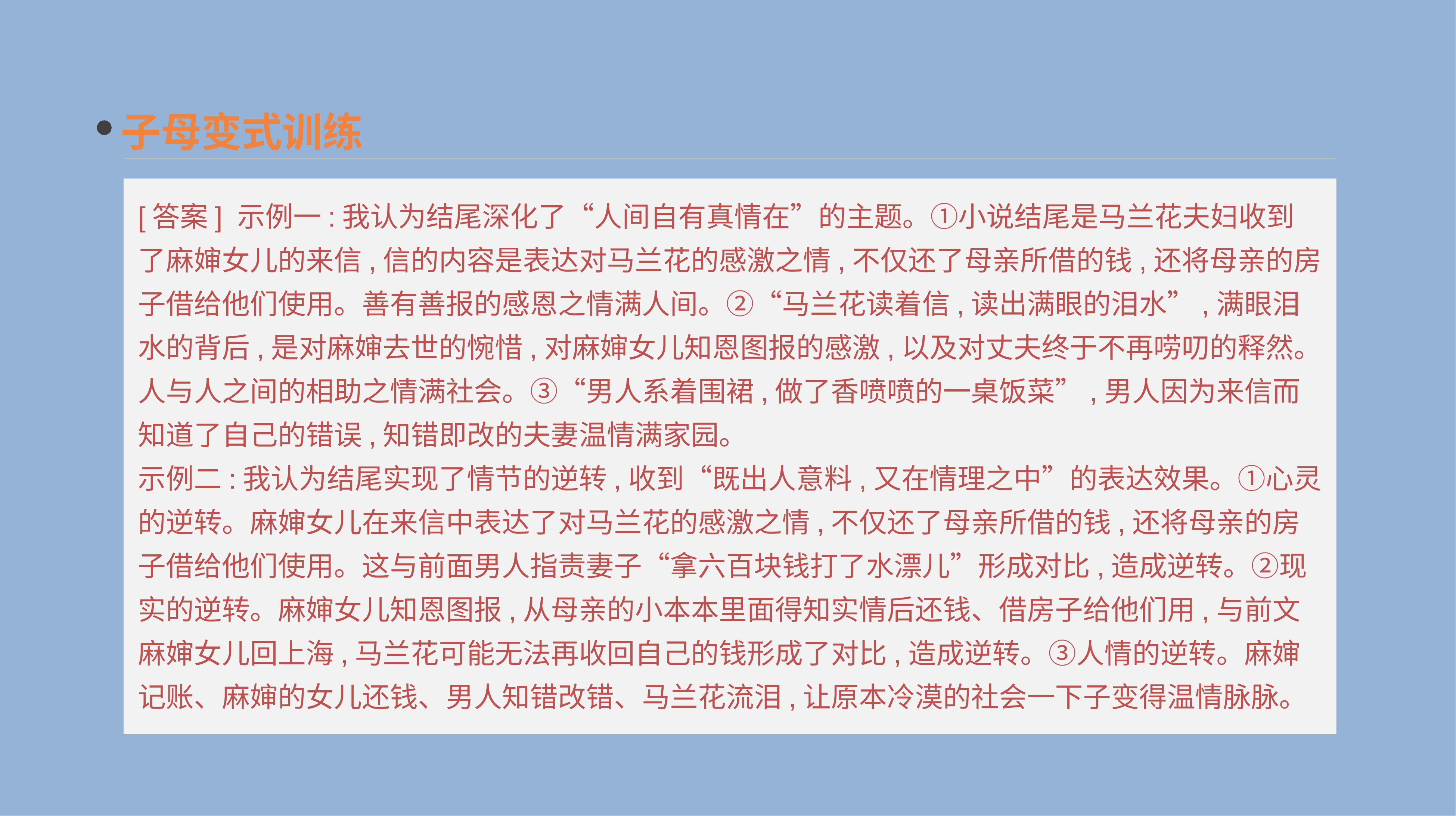

子母变式训练

[答案] 示例一:我认为结尾深化了“人间自有真情在”的主题。①小说结尾是马兰花夫妇收到了麻婶女儿的来信,信的内容是表达对马兰花的感激之情,不仅还了母亲所借的钱,还将母亲的房子借给他们使用。善有善报的感恩之情满人间。②“马兰花读着信,读出满眼的泪水”,满眼泪水的背后,是对麻婶去世的惋惜,对麻婶女儿知恩图报的感激,以及对丈夫终于不再唠叨的释然。人与人之间的相助之情满社会。③“男人系着围裙,做了香喷喷的一桌饭菜”,男人因为来信而知道了自己的错误,知错即改的夫妻温情满家园。
示例二:我认为结尾实现了情节的逆转,收到“既出人意料,又在情理之中”的表达效果。①心灵的逆转。麻婶女儿在来信中表达了对马兰花的感激之情,不仅还了母亲所借的钱,还将母亲的房子借给他们使用。这与前面男人指责妻子“拿六百块钱打了水漂儿”形成对比,造成逆转。②现实的逆转。麻婶女儿知恩图报,从母亲的小本本里面得知实情后还钱、借房子给他们用,与前文麻婶女儿回上海,马兰花可能无法再收回自己的钱形成了对比,造成逆转。③人情的逆转。麻婶记账、麻婶的女儿还钱、男人知错改错、马兰花流泪,让原本冷漠的社会一下子变得温情脉脉。